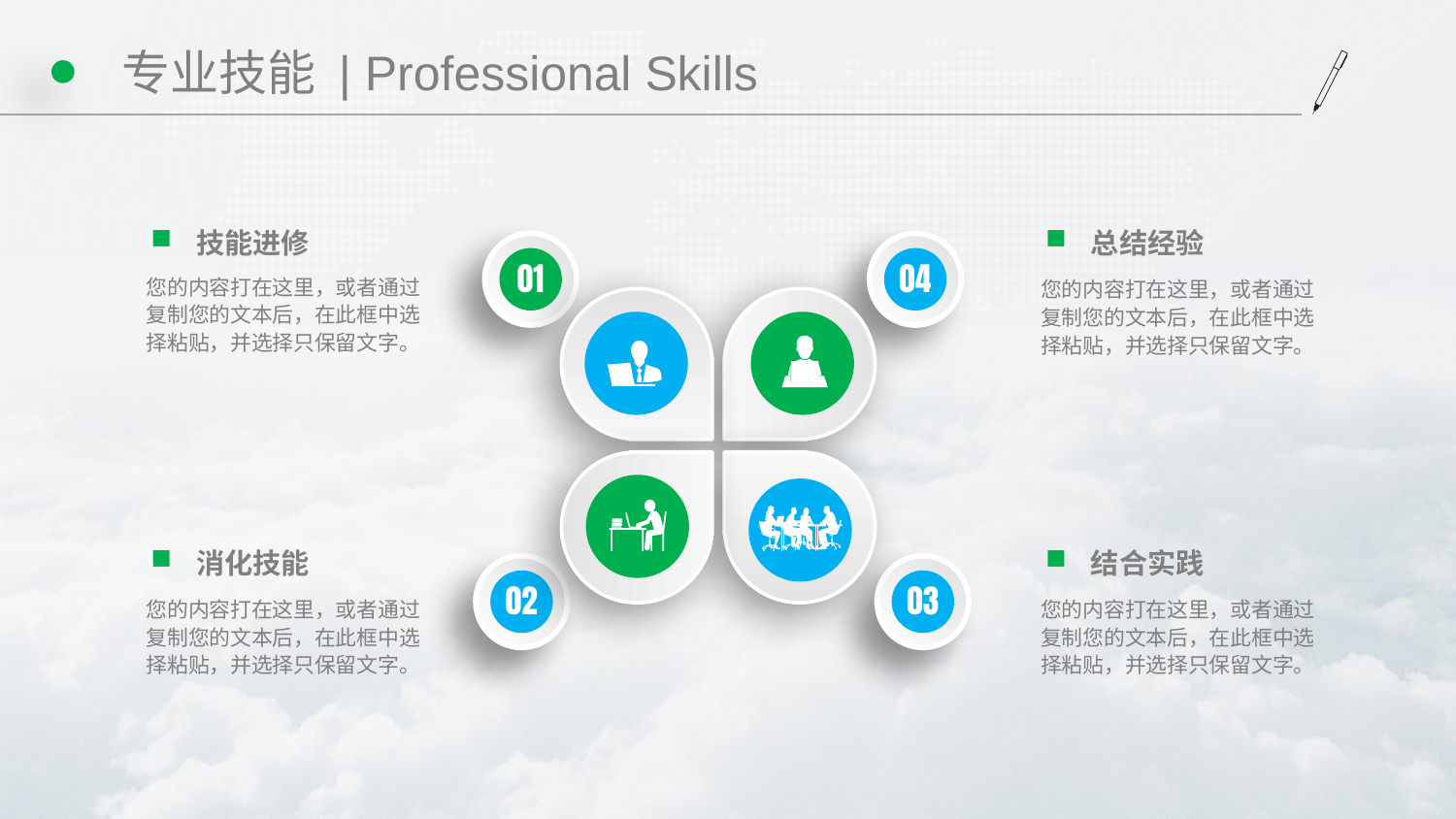

# 专业技能 | Professional Skills
技能进修
总结经验

01

04
您的内容打在这里，或者通过复制您的文本后，在此框中选择粘贴，并选择只保留文字。
您的内容打在这里，或者通过复制您的文本后，在此框中选择粘贴，并选择只保留文字。

消化技能
结合实践

02

03
您的内容打在这里，或者通过复制您的文本后，在此框中选择粘贴，并选择只保留文字。
您的内容打在这里，或者通过复制您的文本后，在此框中选择粘贴，并选择只保留文字。